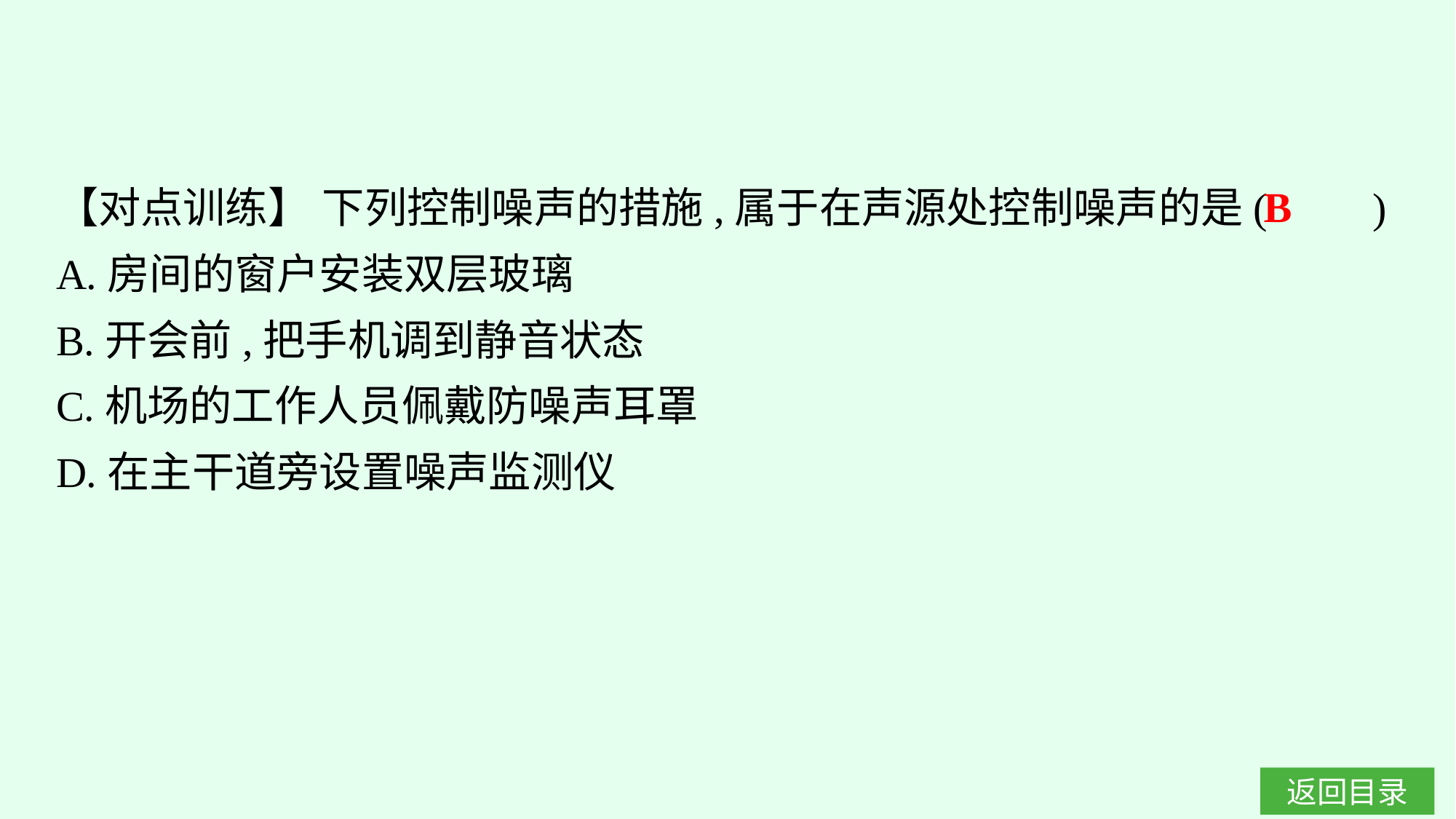

【对点训练】 下列控制噪声的措施,属于在声源处控制噪声的是(　　)
A.房间的窗户安装双层玻璃
B.开会前,把手机调到静音状态
C.机场的工作人员佩戴防噪声耳罩
D.在主干道旁设置噪声监测仪
B